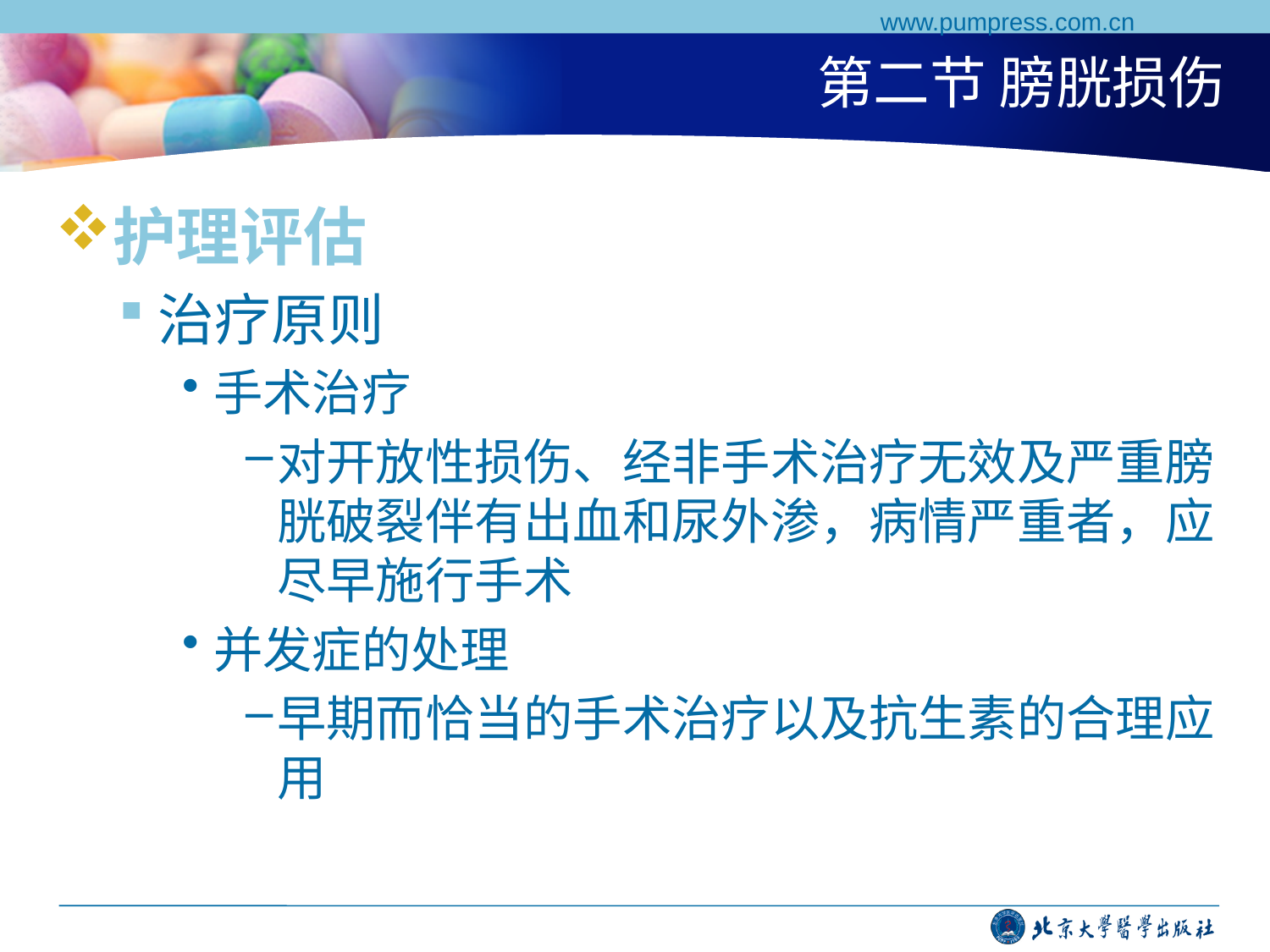

www.pumpress.com.cn
# 第二节 膀胱损伤
护理评估
治疗原则
手术治疗
对开放性损伤、经非手术治疗无效及严重膀胱破裂伴有出血和尿外渗，病情严重者，应尽早施行手术
并发症的处理
早期而恰当的手术治疗以及抗生素的合理应用